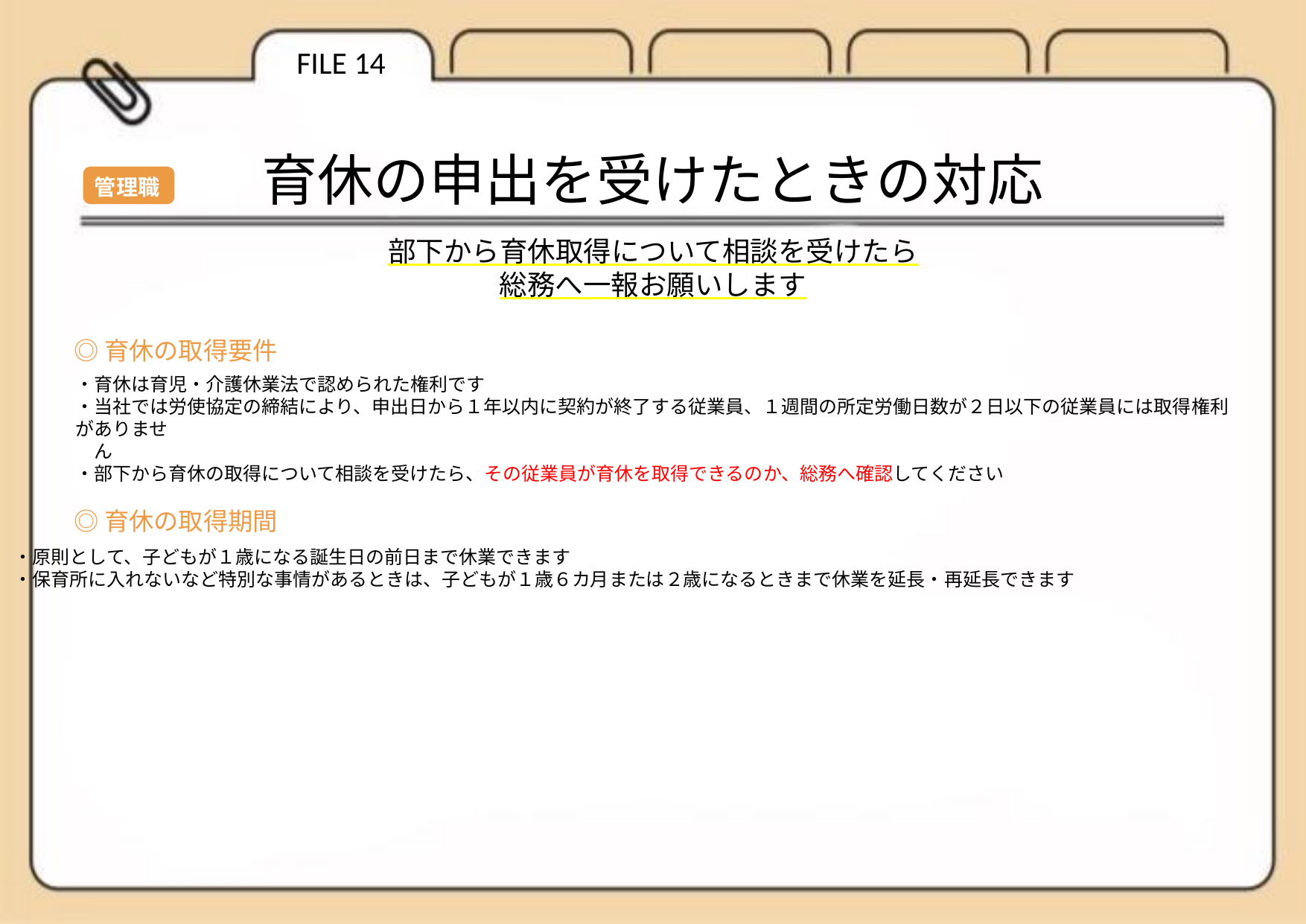

FILE 14
育休の申出を受けたときの対応
管理職

管理職
部下から育休取得について相談を受けたら
総務へ一報お願いします
◎育休の取得要件
・育休は育児・介護休業法で認められた権利です
・当社では労使協定の締結により、申出日から１年以内に契約が終了する従業員、１週間の所定労働日数が２日以下の従業員には取得権利がありませ
　ん
・部下から育休の取得について相談を受けたら、その従業員が育休を取得できるのか、総務へ確認してください
◎育休の取得期間
・原則として、子どもが１歳になる誕生日の前日まで休業できます
・保育所に入れないなど特別な事情があるときは、子どもが１歳６カ月または２歳になるときまで休業を延長・再延長できます